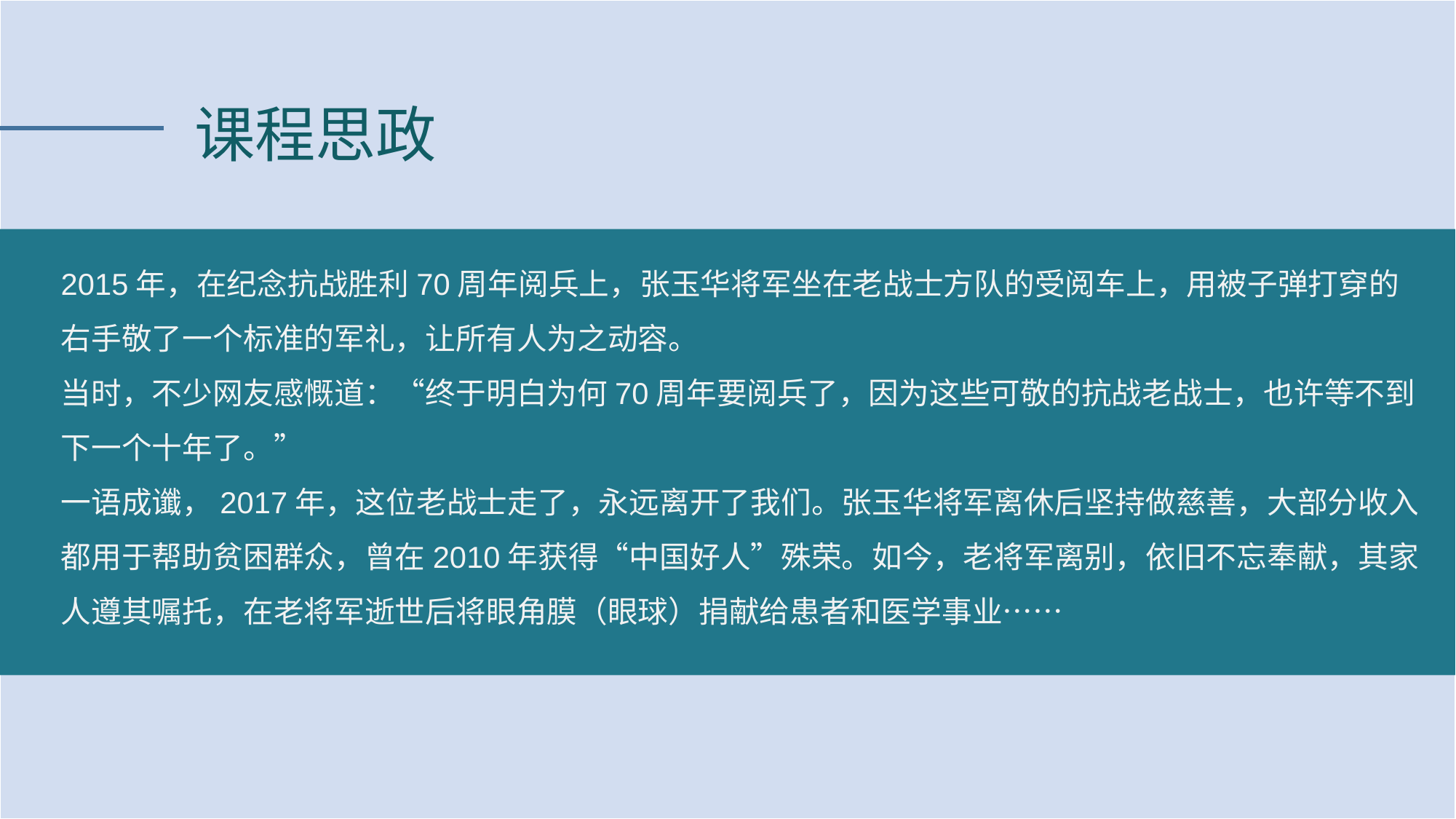

课程思政

2015年，在纪念抗战胜利70周年阅兵上，张玉华将军坐在老战士方队的受阅车上，用被子弹打穿的右手敬了一个标准的军礼，让所有人为之动容。
当时，不少网友感慨道：“终于明白为何70周年要阅兵了，因为这些可敬的抗战老战士，也许等不到下一个十年了。”
一语成谶，2017年，这位老战士走了，永远离开了我们。张玉华将军离休后坚持做慈善，大部分收入都用于帮助贫困群众，曾在2010年获得“中国好人”殊荣。如今，老将军离别，依旧不忘奉献，其家人遵其嘱托，在老将军逝世后将眼角膜（眼球）捐献给患者和医学事业……